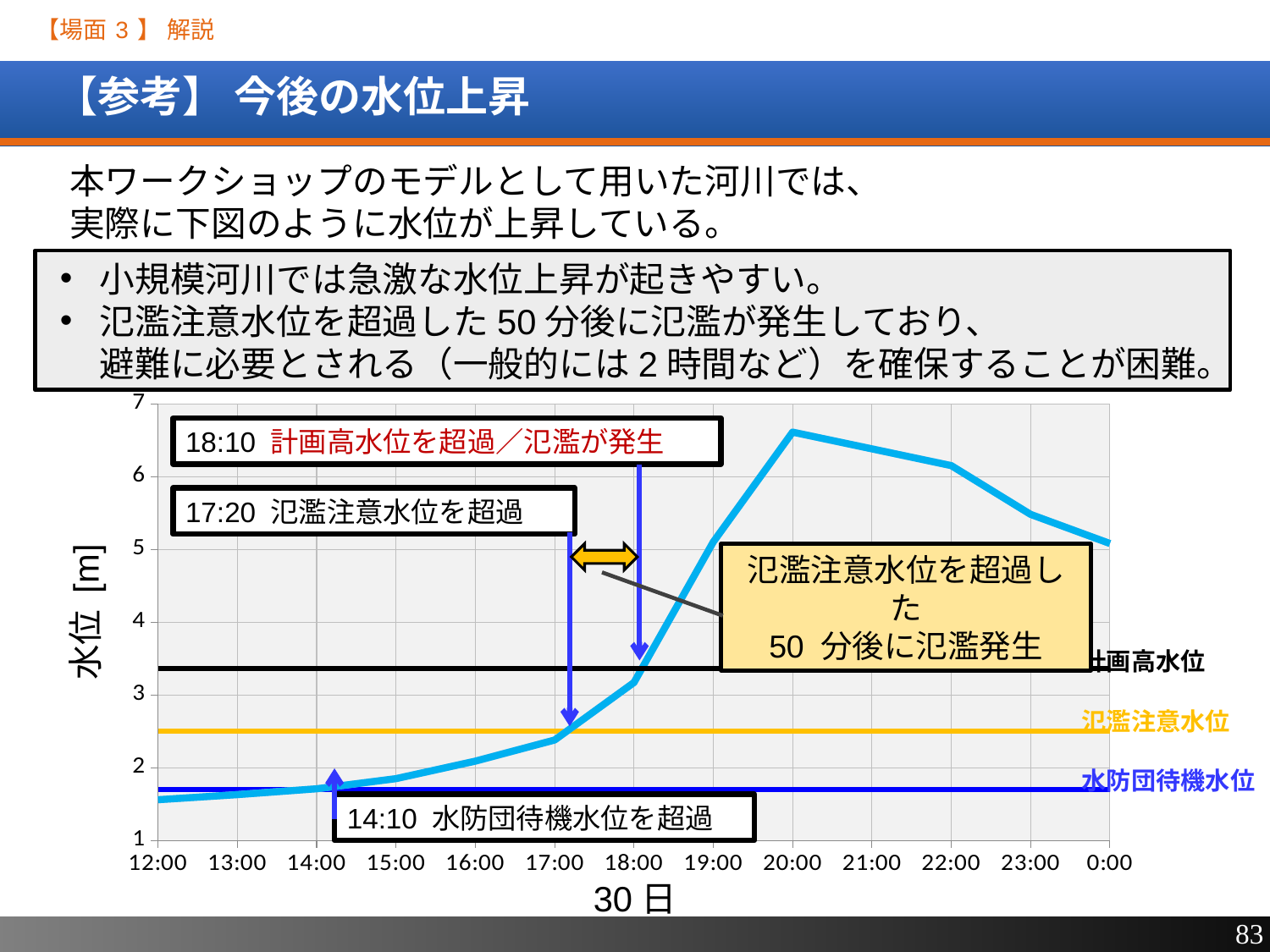

【場面 3 】 解説
# 【参考】 今後の水位上昇
本ワークショップのモデルとして用いた河川では、
実際に下図のように水位が上昇している。
小規模河川では急激な水位上昇が起きやすい。
氾濫注意水位を超過した50分後に氾濫が発生しており、
避難に必要とされる（一般的には2時間など）を確保することが困難。

[unsupported chart]

18:10 計画高水位を超過／氾濫が発生
17:20 氾濫注意水位を超過

氾濫注意水位を超過した
50 分後に氾濫発生
水位 [m]
計画高水位
氾濫注意水位
水防団待機水位
14:10 水防団待機水位を超過
30日
83